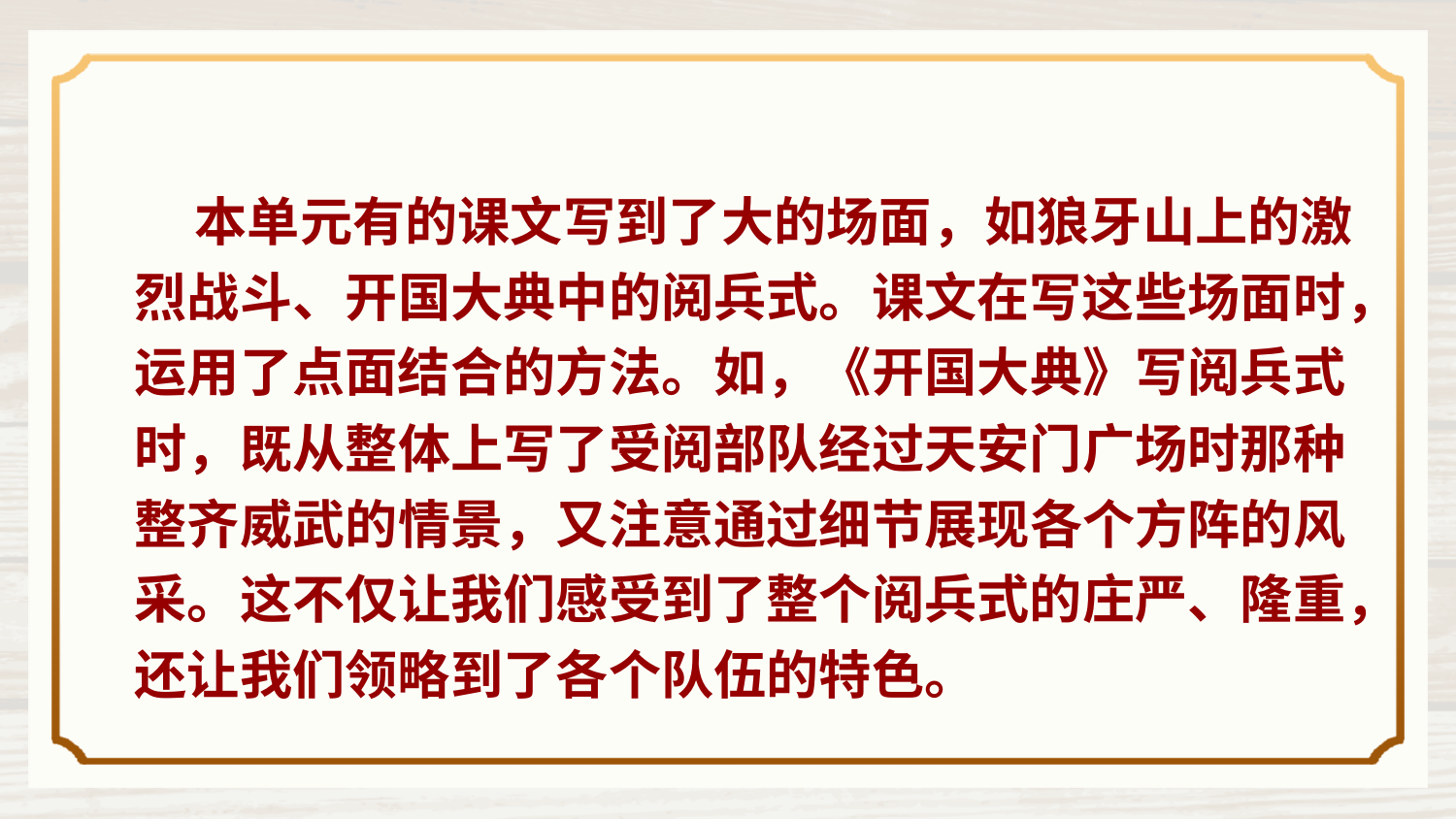

本单元有的课文写到了大的场面，如狼牙山上的激烈战斗、开国大典中的阅兵式。课文在写这些场面时，运用了点面结合的方法。如，《开国大典》写阅兵式时，既从整体上写了受阅部队经过天安门广场时那种整齐威武的情景，又注意通过细节展现各个方阵的风采。这不仅让我们感受到了整个阅兵式的庄严、隆重，还让我们领略到了各个队伍的特色。